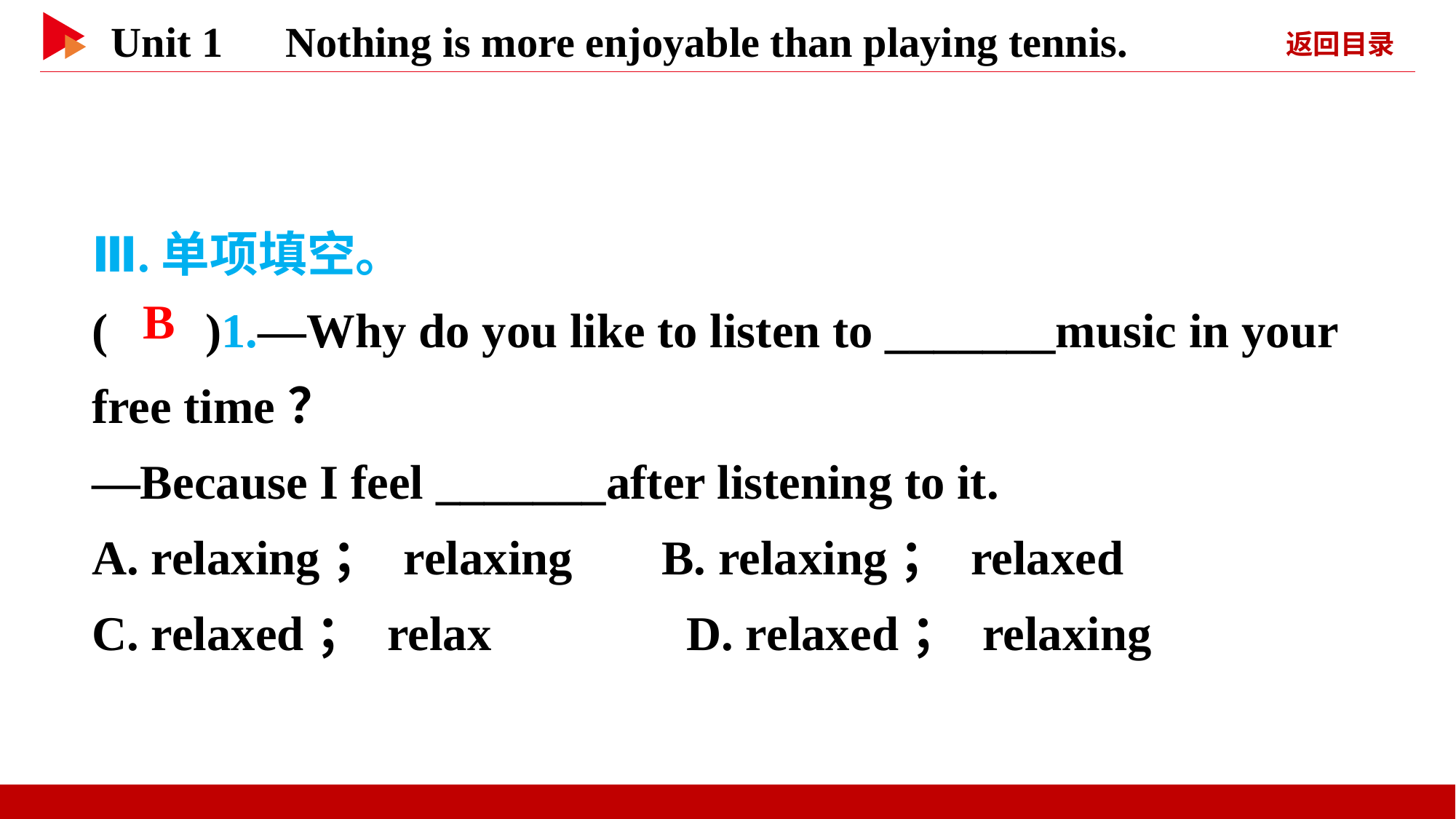

Ⅲ.单项填空。
(        )1.—Why do you like to listen to _______music in your free time？
—Because I feel _______after listening to it.
A. relaxing； relaxing	  B. relaxing； relaxed
C. relaxed； relax                D. relaxed； relaxing
   B